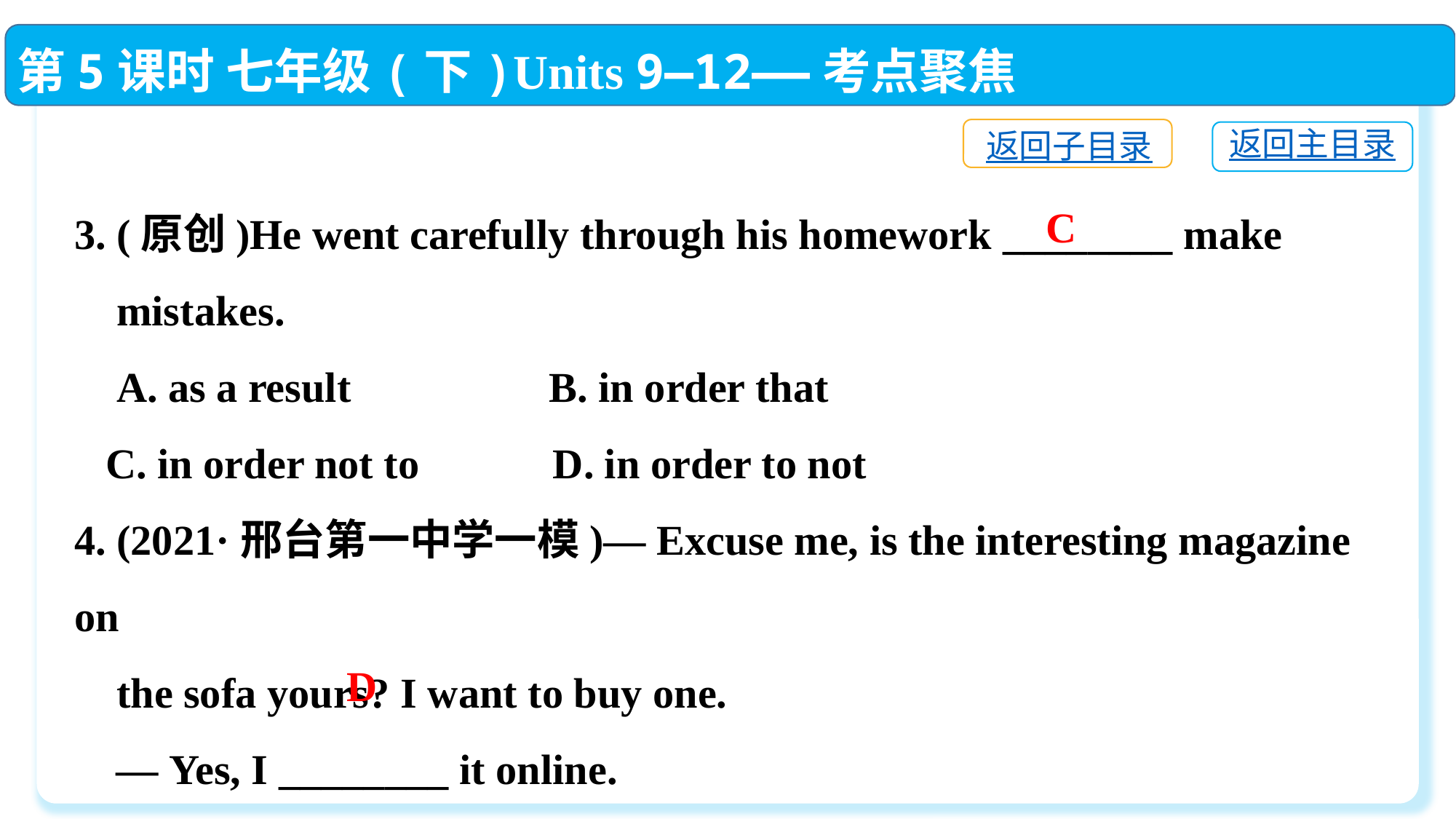

第5课时 七年级(下)Units 9—12——考点聚焦

返回子目录
返回主目录
3. (原创)He went carefully through his homework ________ make
    mistakes.
    A. as a result	              B. in order that
   C. in order not to	    D. in order to not
4. (2021·邢台第一中学一模)— Excuse me, is the interesting magazine on
    the sofa yours? I want to buy one.
    — Yes, I ________ it online.
    A. took　 	B. brought	        C. had 　	D. ordered

C

D